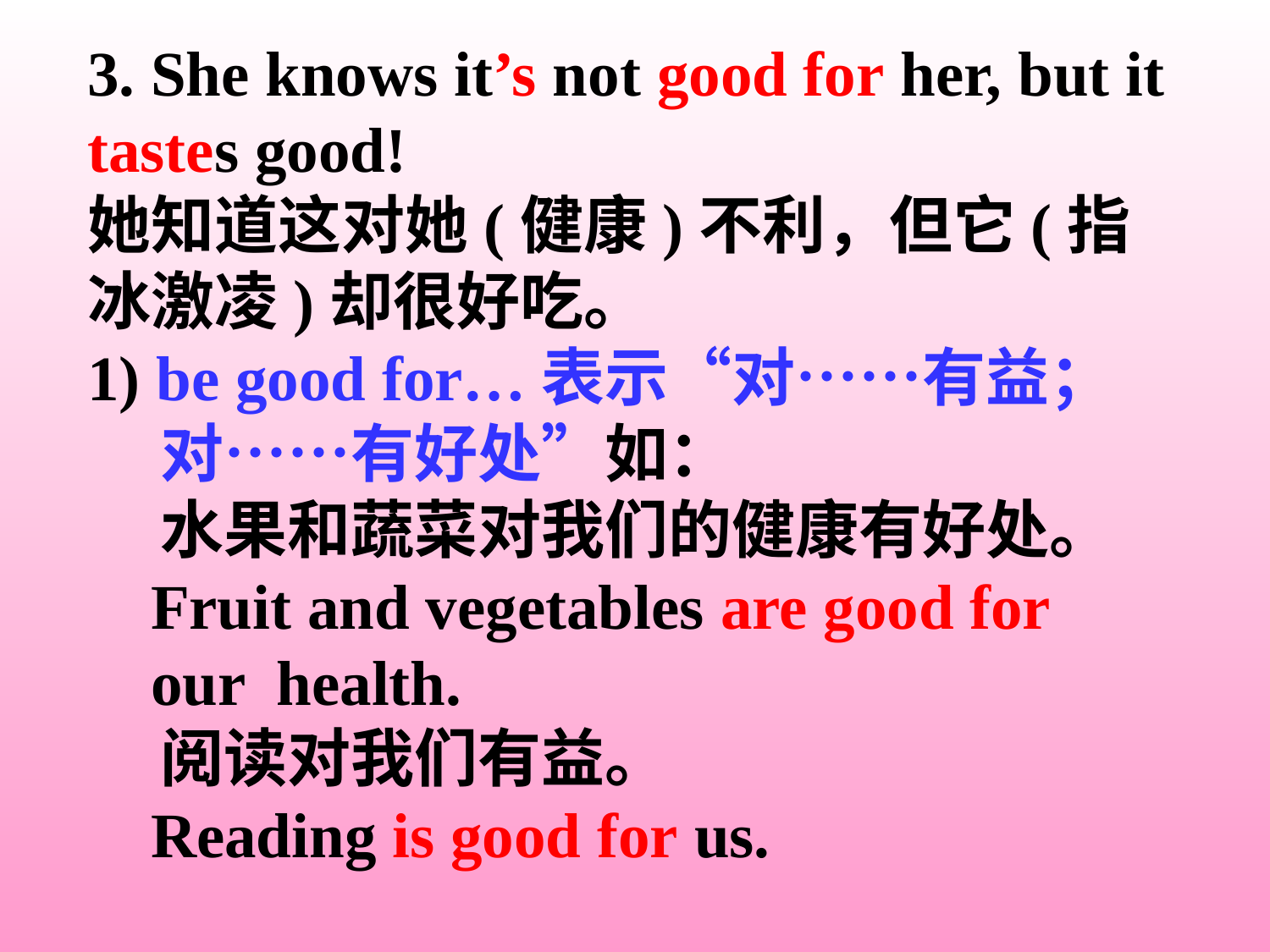

3. She knows it’s not good for her, but it tastes good!
她知道这对她(健康)不利，但它(指冰激凌)却很好吃。
1) be good for…表示“对……有益；
    对……有好处”如：
    水果和蔬菜对我们的健康有好处。
    Fruit and vegetables are good for
    our  health.
    阅读对我们有益。
    Reading is good for us.